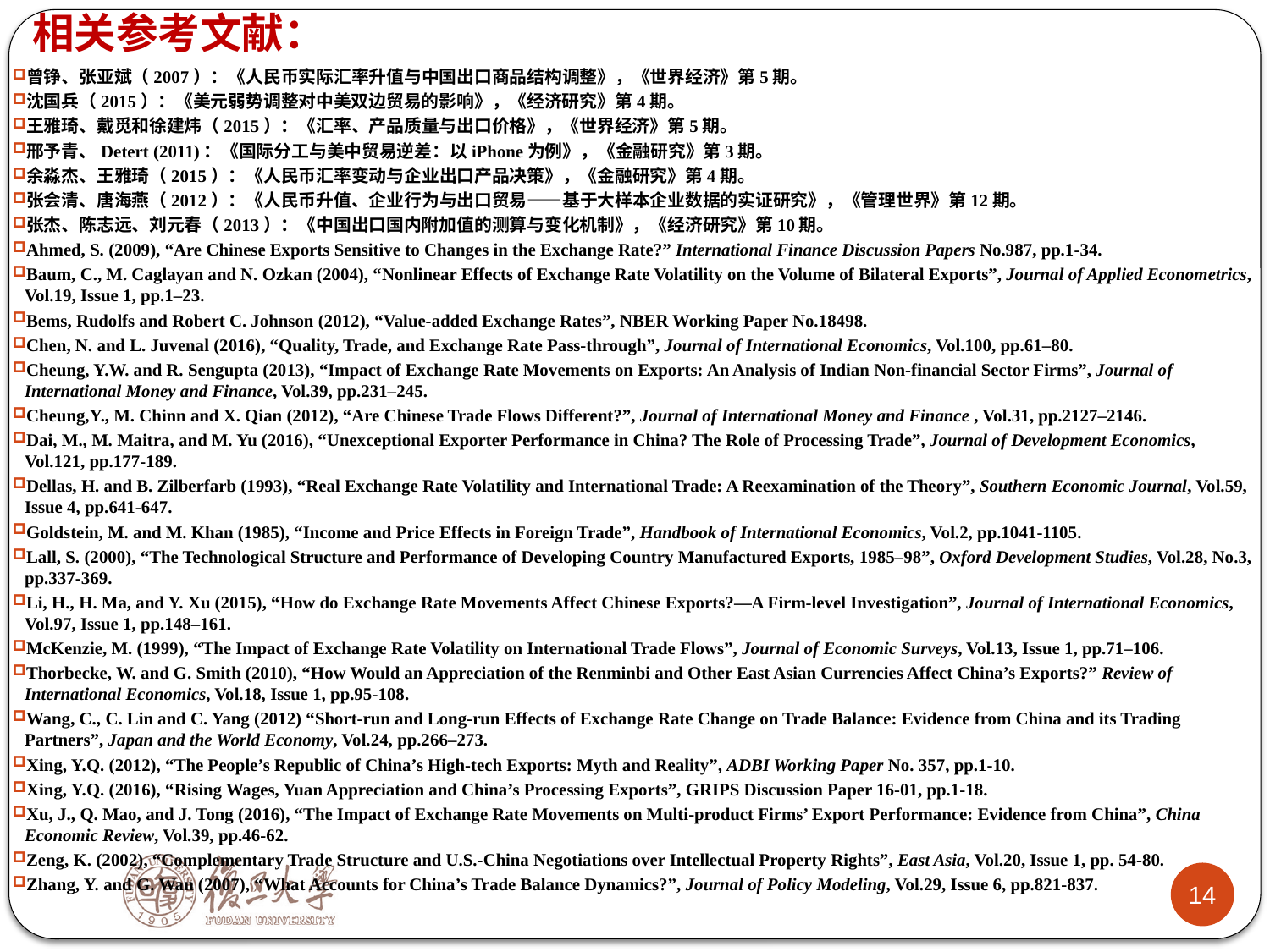

# 相关参考文献：
曾铮、张亚斌（2007）：《人民币实际汇率升值与中国出口商品结构调整》，《世界经济》第5期。
沈国兵（2015）：《美元弱势调整对中美双边贸易的影响》，《经济研究》第4期。
王雅琦、戴觅和徐建炜（2015）：《汇率、产品质量与出口价格》，《世界经济》第5期。
邢予青、Detert (2011)：《国际分工与美中贸易逆差：以iPhone为例》，《金融研究》第3期。
余淼杰、王雅琦（2015）：《人民币汇率变动与企业出口产品决策》，《金融研究》第4期。
张会清、唐海燕（2012）：《人民币升值、企业行为与出口贸易——基于大样本企业数据的实证研究》，《管理世界》第12期。
张杰、陈志远、刘元春（2013）：《中国出口国内附加值的测算与变化机制》，《经济研究》第10期。
Ahmed, S. (2009), “Are Chinese Exports Sensitive to Changes in the Exchange Rate?” International Finance Discussion Papers No.987, pp.1-34.
Baum, C., M. Caglayan and N. Ozkan (2004), “Nonlinear Effects of Exchange Rate Volatility on the Volume of Bilateral Exports”, Journal of Applied Econometrics, Vol.19, Issue 1, pp.1–23.
Bems, Rudolfs and Robert C. Johnson (2012), “Value-added Exchange Rates”, NBER Working Paper No.18498.
Chen, N. and L. Juvenal (2016), “Quality, Trade, and Exchange Rate Pass-through”, Journal of International Economics, Vol.100, pp.61–80.
Cheung, Y.W. and R. Sengupta (2013), “Impact of Exchange Rate Movements on Exports: An Analysis of Indian Non-financial Sector Firms”, Journal of International Money and Finance, Vol.39, pp.231–245.
Cheung,Y., M. Chinn and X. Qian (2012), “Are Chinese Trade Flows Different?”, Journal of International Money and Finance , Vol.31, pp.2127–2146.
Dai, M., M. Maitra, and M. Yu (2016), “Unexceptional Exporter Performance in China? The Role of Processing Trade”, Journal of Development Economics, Vol.121, pp.177-189.
Dellas, H. and B. Zilberfarb (1993), “Real Exchange Rate Volatility and International Trade: A Reexamination of the Theory”, Southern Economic Journal, Vol.59, Issue 4, pp.641-647.
Goldstein, M. and M. Khan (1985), “Income and Price Effects in Foreign Trade”, Handbook of International Economics, Vol.2, pp.1041-1105.
Lall, S. (2000), “The Technological Structure and Performance of Developing Country Manufactured Exports, 1985–98”, Oxford Development Studies, Vol.28, No.3, pp.337-369.
Li, H., H. Ma, and Y. Xu (2015), “How do Exchange Rate Movements Affect Chinese Exports?—A Firm-level Investigation”, Journal of International Economics, Vol.97, Issue 1, pp.148–161.
McKenzie, M. (1999), “The Impact of Exchange Rate Volatility on International Trade Flows”, Journal of Economic Surveys, Vol.13, Issue 1, pp.71–106.
Thorbecke, W. and G. Smith (2010), “How Would an Appreciation of the Renminbi and Other East Asian Currencies Affect China’s Exports?” Review of International Economics, Vol.18, Issue 1, pp.95-108.
Wang, C., C. Lin and C. Yang (2012) “Short-run and Long-run Effects of Exchange Rate Change on Trade Balance: Evidence from China and its Trading Partners”, Japan and the World Economy, Vol.24, pp.266–273.
Xing, Y.Q. (2012), “The People’s Republic of China’s High-tech Exports: Myth and Reality”, ADBI Working Paper No. 357, pp.1-10.
Xing, Y.Q. (2016), “Rising Wages, Yuan Appreciation and China’s Processing Exports”, GRIPS Discussion Paper 16-01, pp.1-18.
Xu, J., Q. Mao, and J. Tong (2016), “The Impact of Exchange Rate Movements on Multi-product Firms’ Export Performance: Evidence from China”, China Economic Review, Vol.39, pp.46-62.
Zeng, K. (2002), “Complementary Trade Structure and U.S.-China Negotiations over Intellectual Property Rights”, East Asia, Vol.20, Issue 1, pp. 54-80.
Zhang, Y. and G. Wan (2007), “What Accounts for China’s Trade Balance Dynamics?”, Journal of Policy Modeling, Vol.29, Issue 6, pp.821-837.

1
14